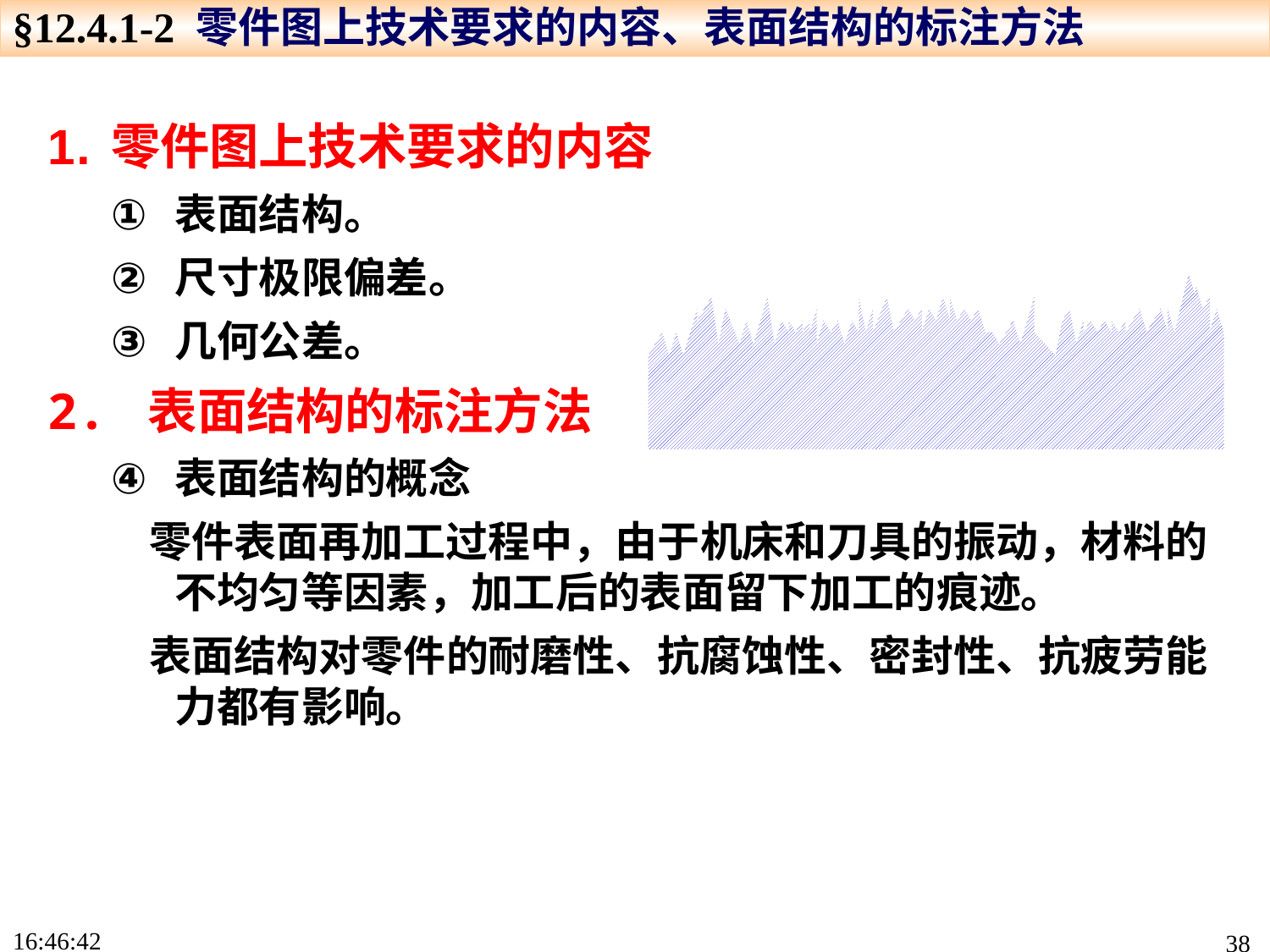

§12.4.1-2 零件图上技术要求的内容、表面结构的标注方法
零件图上技术要求的内容
表面结构。
尺寸极限偏差。
几何公差。
2. 表面结构的标注方法
表面结构的概念
   零件表面再加工过程中，由于机床和刀具的振动，材料的不均匀等因素，加工后的表面留下加工的痕迹。
   表面结构对零件的耐磨性、抗腐蚀性、密封性、抗疲劳能力都有影响。

16:46:42
38